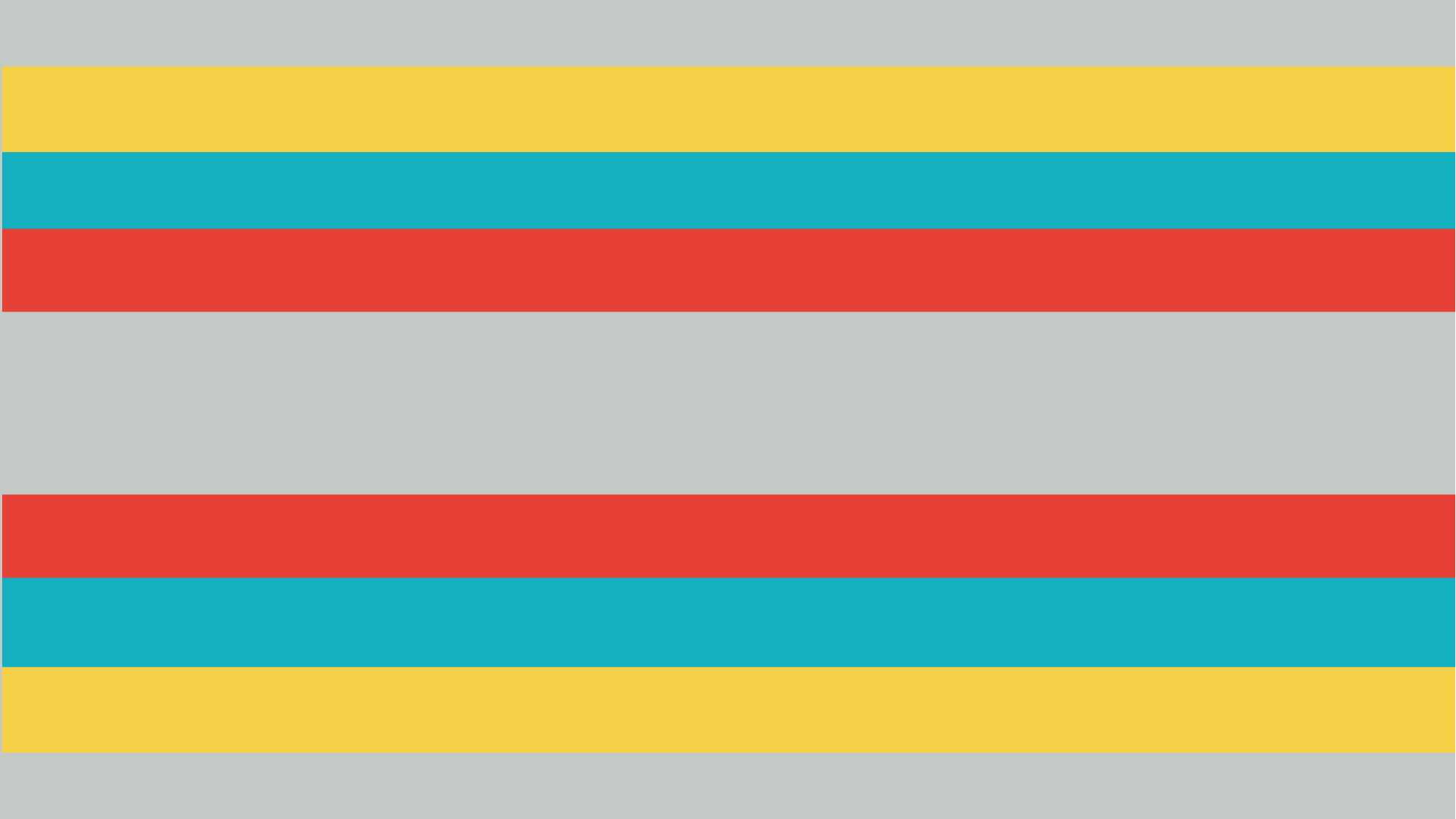

能让信息迅速扩散

To the rapid spread of information

能帮助企业有效定位

Can help the enterprise to effectively position